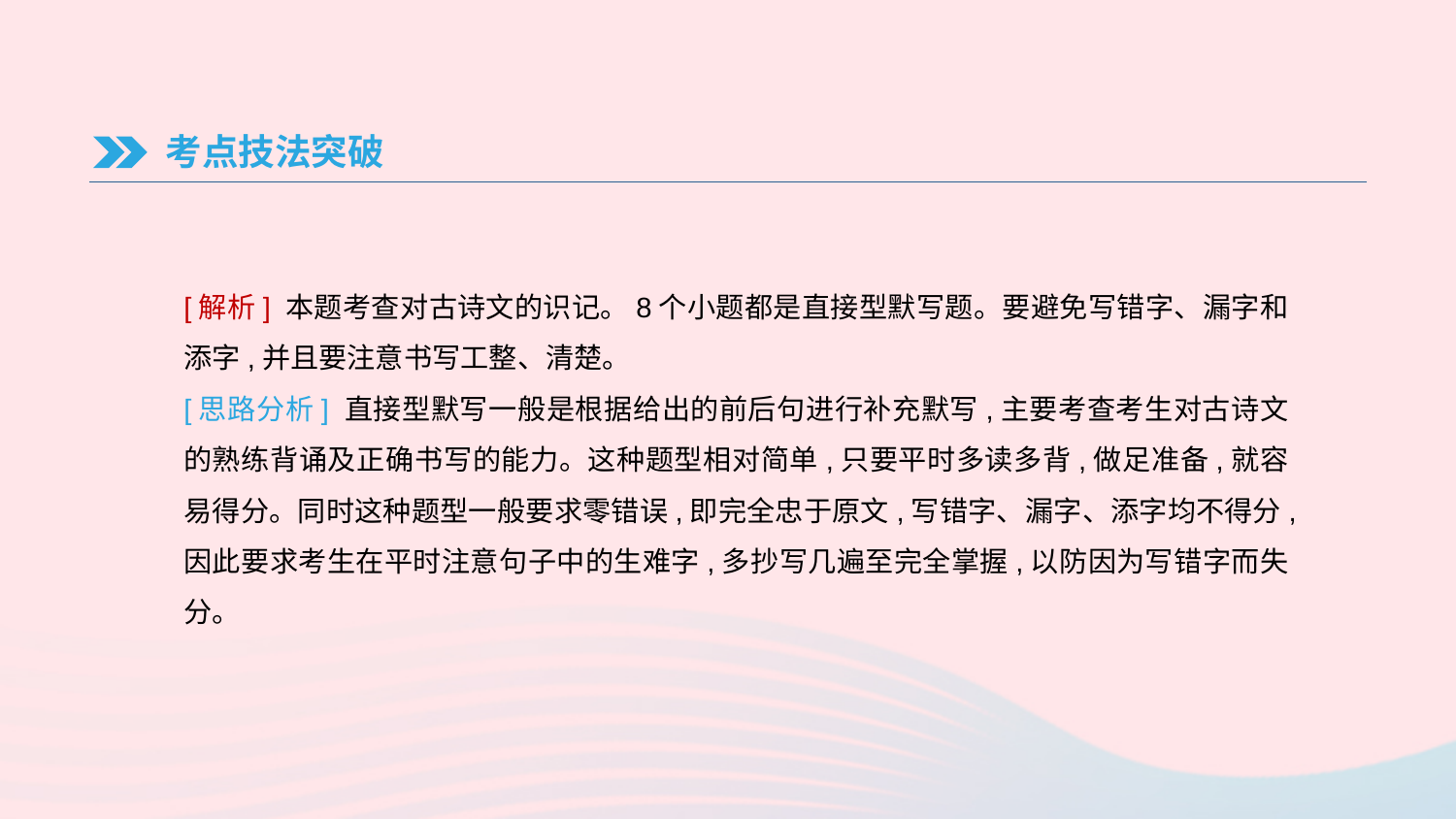

考点技法突破

[解析] 本题考查对古诗文的识记。8个小题都是直接型默写题。要避免写错字、漏字和添字,并且要注意书写工整、清楚。
[思路分析] 直接型默写一般是根据给出的前后句进行补充默写,主要考查考生对古诗文的熟练背诵及正确书写的能力。这种题型相对简单,只要平时多读多背,做足准备,就容易得分。同时这种题型一般要求零错误,即完全忠于原文,写错字、漏字、添字均不得分,因此要求考生在平时注意句子中的生难字,多抄写几遍至完全掌握,以防因为写错字而失分。